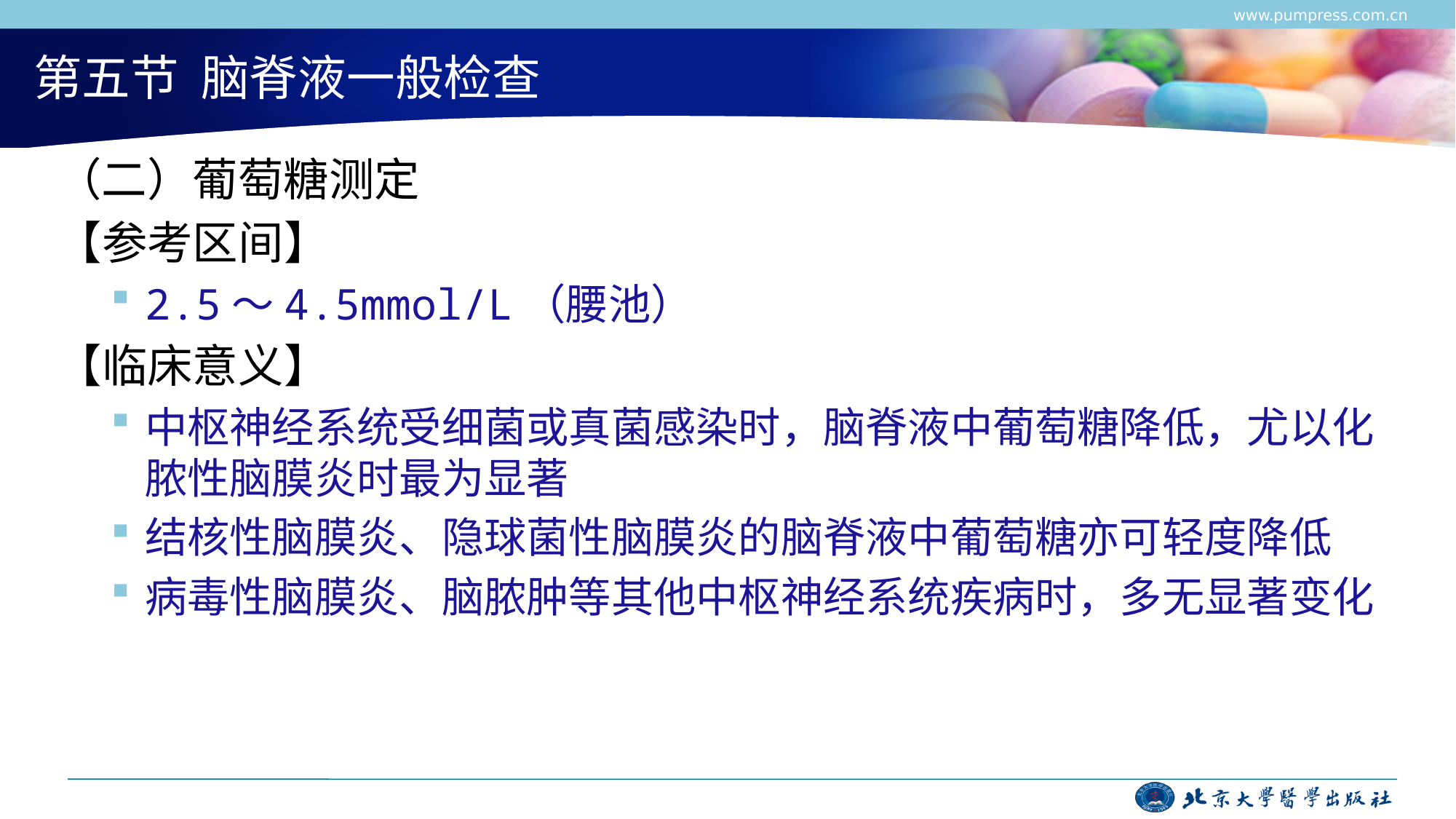

www.pumpress.com.cn
# 第五节  脑脊液一般检查
（二）葡萄糖测定
【参考区间】
2.5～4.5mmol/L（腰池）
【临床意义】
中枢神经系统受细菌或真菌感染时，脑脊液中葡萄糖降低，尤以化脓性脑膜炎时最为显著
结核性脑膜炎、隐球菌性脑膜炎的脑脊液中葡萄糖亦可轻度降低
病毒性脑膜炎、脑脓肿等其他中枢神经系统疾病时，多无显著变化